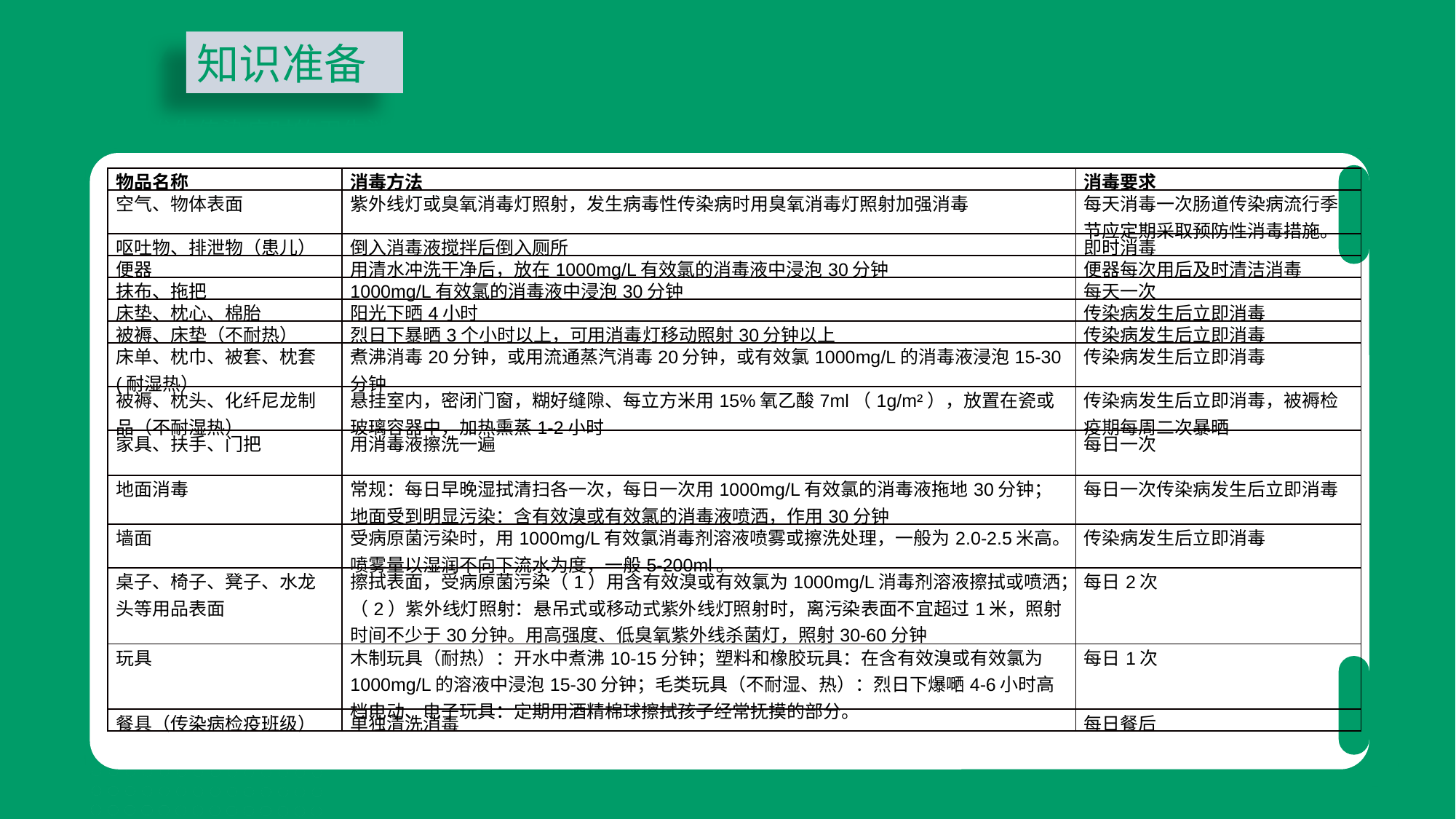

知识准备
五、发生传染病时的卫生消毒

| 物品名称 | 消毒方法 | 消毒要求 |
| --- | --- | --- |
| 空气、物体表面 | 紫外线灯或臭氧消毒灯照射，发生病毒性传染病时用臭氧消毒灯照射加强消毒 | 每天消毒一次肠道传染病流行季节应定期采取预防性消毒措施。 |
| 呕吐物、排泄物（患儿） | 倒入消毒液搅拌后倒入厕所 | 即时消毒 |
| 便器 | 用清水冲洗干净后，放在1000mg/L有效氯的消毒液中浸泡30分钟 | 便器每次用后及时清洁消毒 |
| 抹布、拖把 | 1000mg/L有效氯的消毒液中浸泡30分钟 | 每天一次 |
| 床垫、枕心、棉胎 | 阳光下晒4小时 | 传染病发生后立即消毒 |
| 被褥、床垫（不耐热） | 烈日下暴晒3个小时以上，可用消毒灯移动照射30分钟以上 | 传染病发生后立即消毒 |
| 床单、枕巾、被套、枕套(耐湿热） | 煮沸消毒20分钟，或用流通蒸汽消毒20分钟，或有效氯1000mg/L的消毒液浸泡15-30分钟 | 传染病发生后立即消毒 |
| 被褥、枕头、化纤尼龙制品（不耐湿热） | 悬挂室内，密闭门窗，糊好缝隙、每立方米用15%氧乙酸7ml（1g/m²），放置在瓷或玻璃容器中，加热熏蒸1-2小时 | 传染病发生后立即消毒，被褥检疫期每周二次暴晒 |
| 家具、扶手、门把 | 用消毒液擦洗一遍 | 每日一次 |
| 地面消毒 | 常规：每日早晚湿拭清扫各一次，每日一次用1000mg/L有效氯的消毒液拖地30分钟；地面受到明显污染：含有效溴或有效氯的消毒液喷洒，作用30分钟 | 每日一次传染病发生后立即消毒 |
| 墙面 | 受病原菌污染时，用1000mg/L有效氯消毒剂溶液喷雾或擦洗处理，一般为2.0-2.5米高。喷雾量以湿润不向下流水为度，一般5-200ml。 | 传染病发生后立即消毒 |
| 桌子、椅子、凳子、水龙头等用品表面 | 擦拭表面，受病原菌污染（1）用含有效溴或有效氯为1000mg/L消毒剂溶液擦拭或喷洒；（2）紫外线灯照射：悬吊式或移动式紫外线灯照射时，离污染表面不宜超过1米，照射时间不少于30分钟。用高强度、低臭氧紫外线杀菌灯，照射30-60分钟 | 每日2次 |
| 玩具 | 木制玩具（耐热）：开水中煮沸10-15分钟；塑料和橡胶玩具：在含有效溴或有效氯为1000mg/L的溶液中浸泡15-30分钟；毛类玩具（不耐湿、热）：烈日下爆嗮4-6小时高档电动、电子玩具：定期用酒精棉球擦拭孩子经常抚摸的部分。 | 每日1次 |
| 餐具（传染病检疫班级） | 单独清洗消毒 | 每日餐后 |